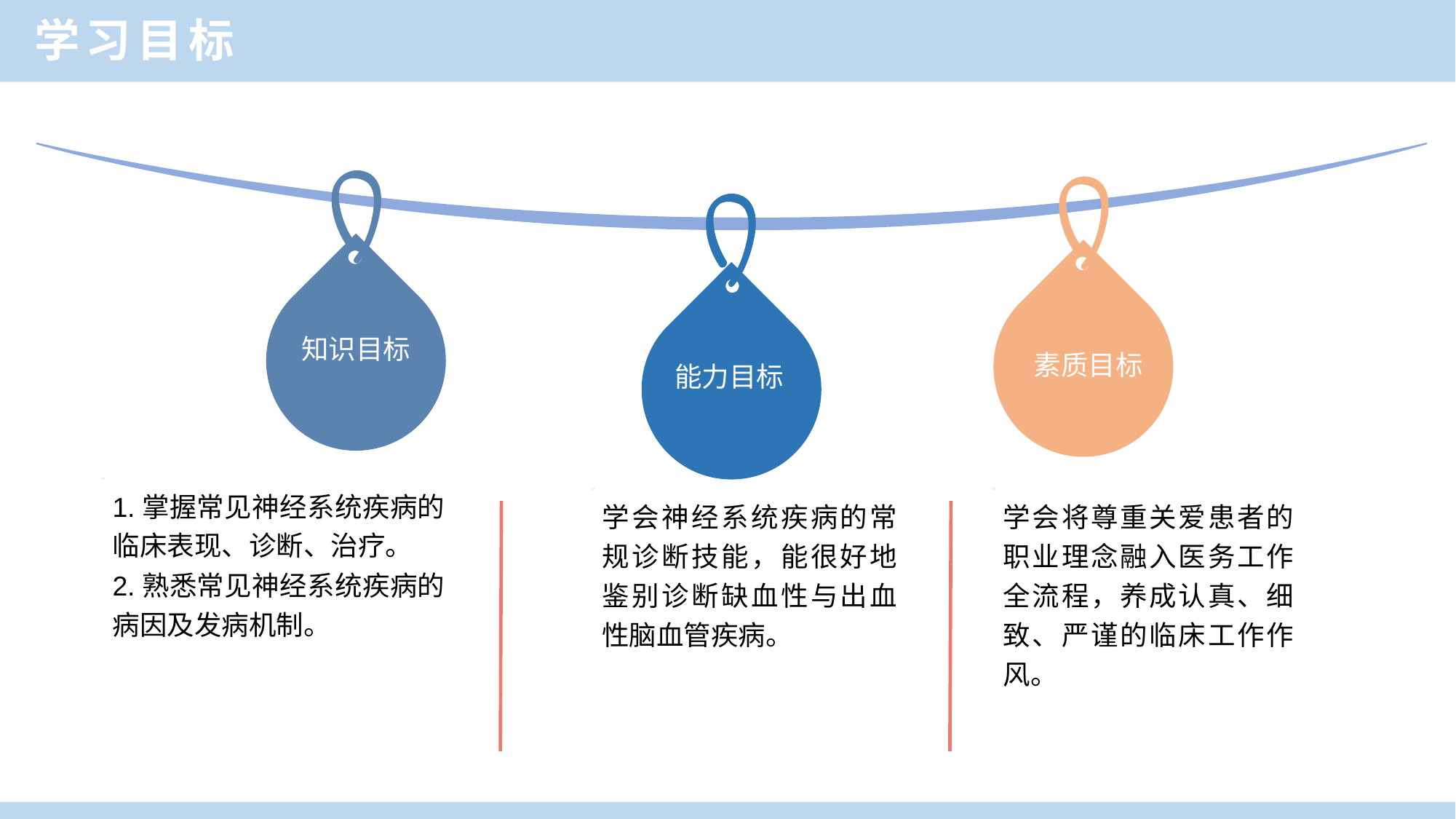

学习目标

知识目标

素质目标

能力目标
1.掌握常见神经系统疾病的临床表现、诊断、治疗。
2.熟悉常见神经系统疾病的病因及发病机制。
学会神经系统疾病的常规诊断技能，能很好地鉴别诊断缺血性与出血性脑血管疾病。
学会将尊重关爱患者的职业理念融入医务工作全流程，养成认真、细致、严谨的临床工作作风。